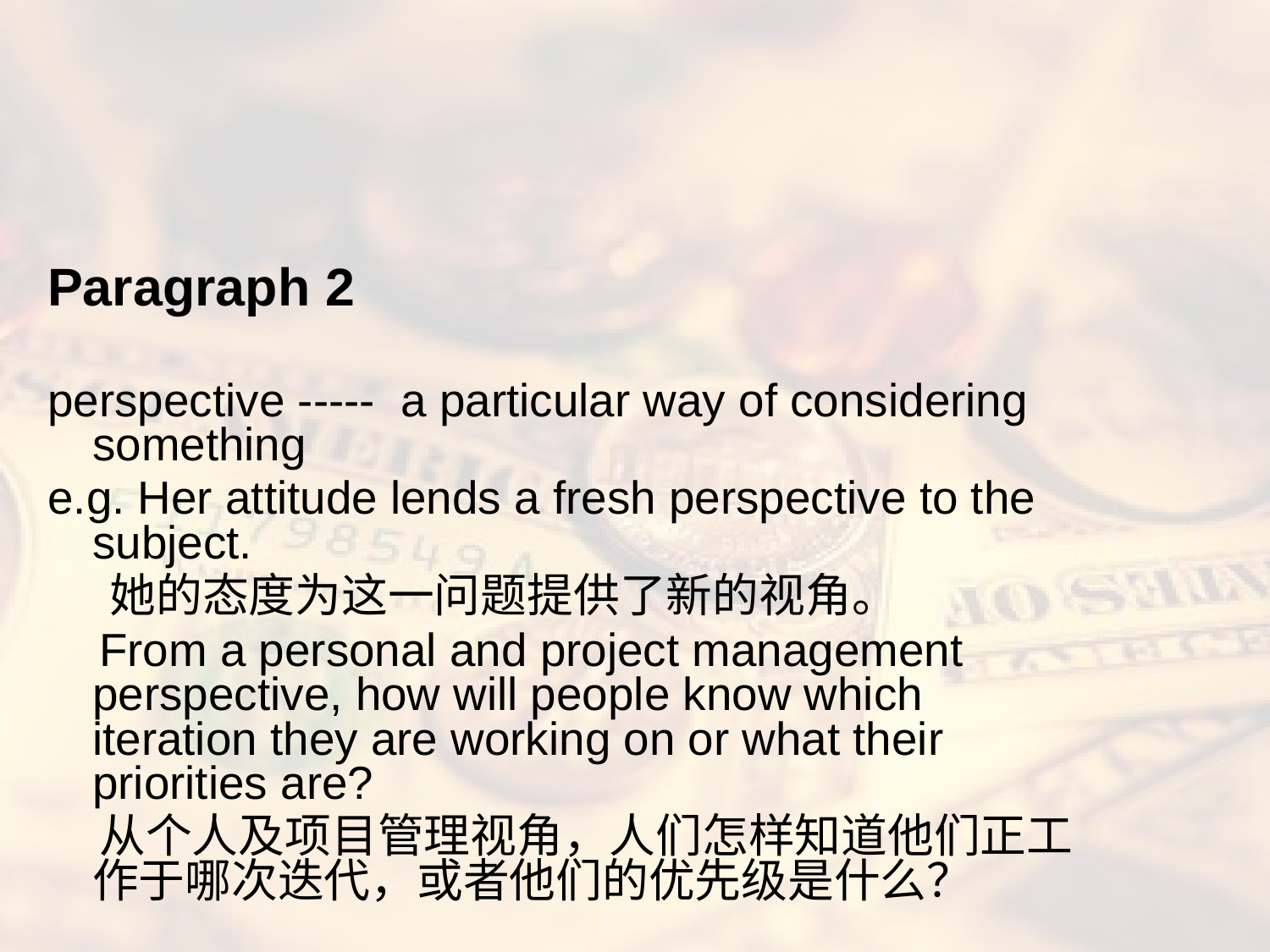

#
Paragraph 2
perspective -----  a particular way of considering something
e.g. Her attitude lends a fresh perspective to the subject.
     她的态度为这一问题提供了新的视角。
    From a personal and project management perspective, how will people know which iteration they are working on or what their priorities are?
    从个人及项目管理视角，人们怎样知道他们正工作于哪次迭代，或者他们的优先级是什么？